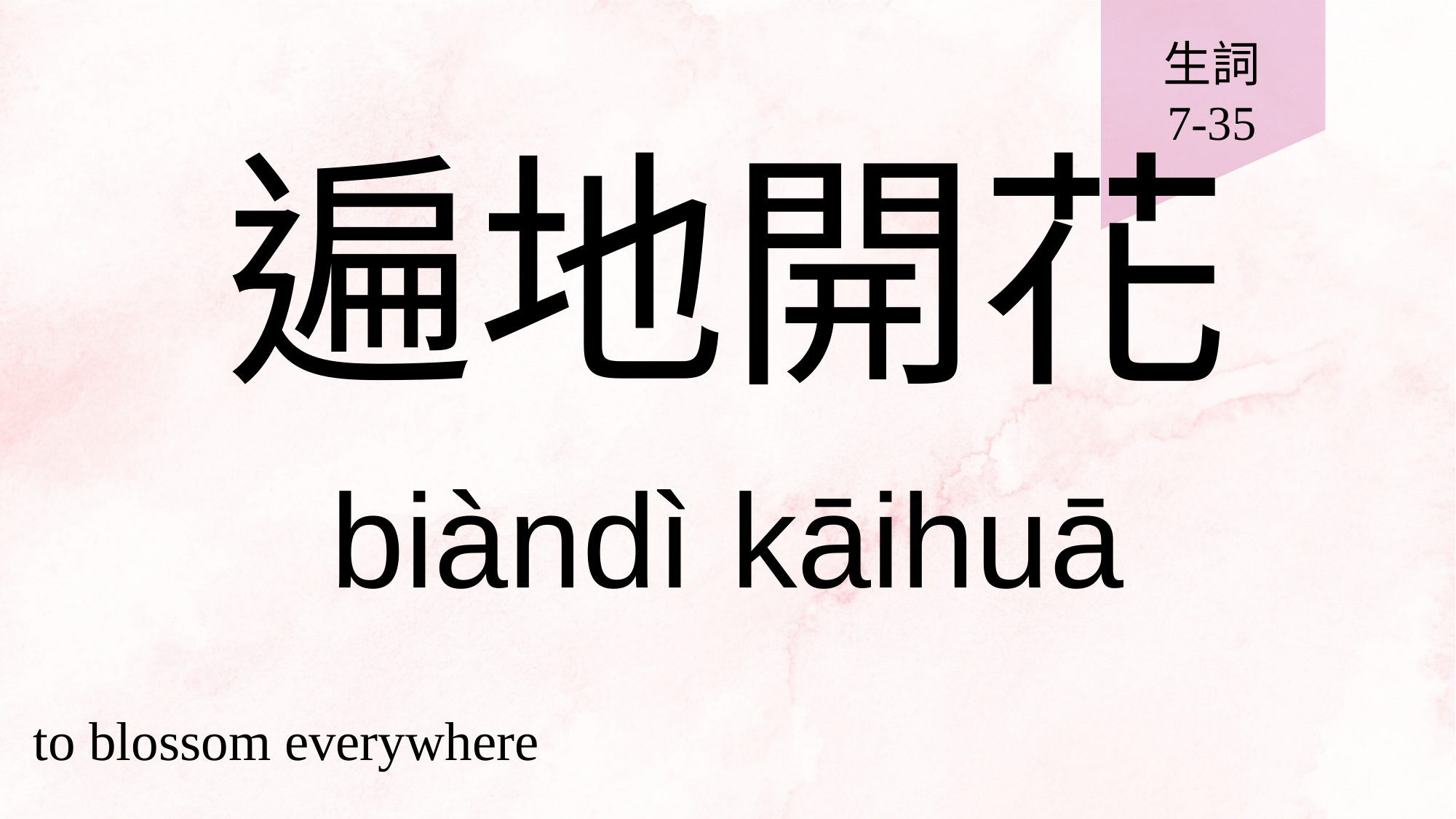

生詞
7-35
# 遍地開花
biàndì kāihuā
to blossom everywhere